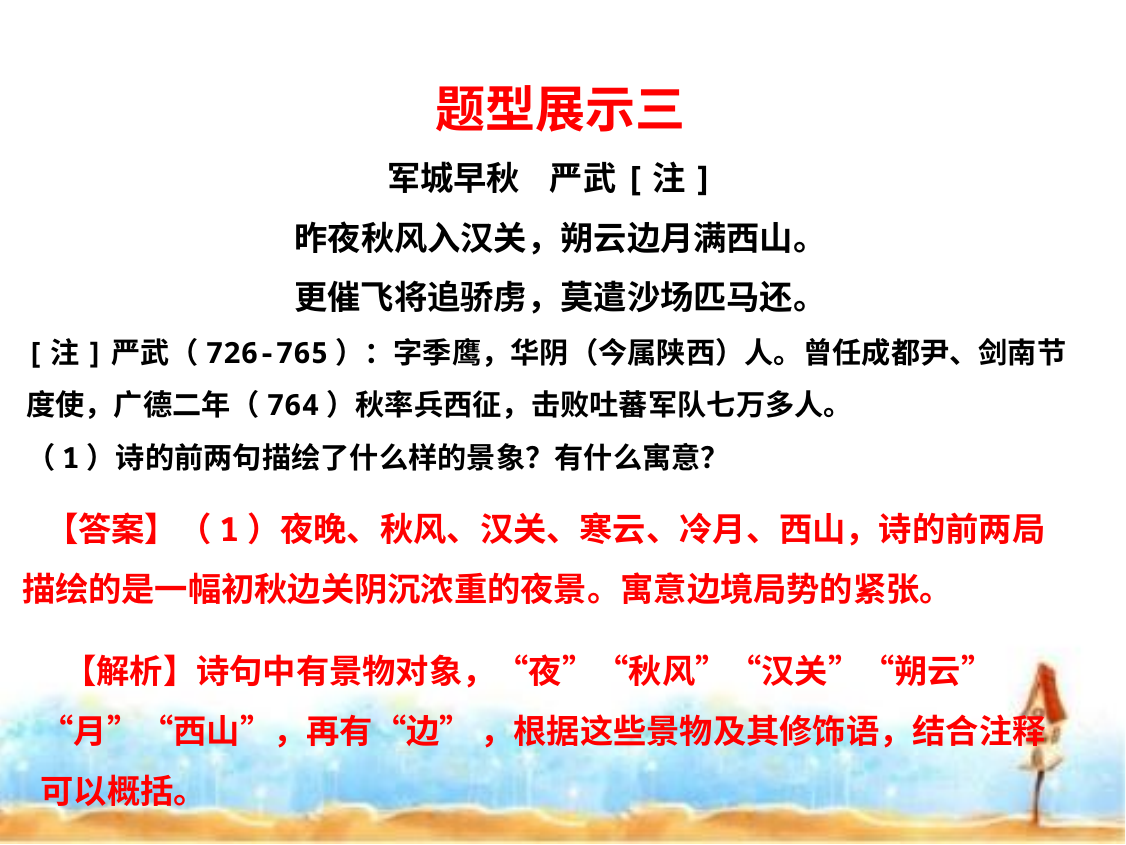

题型展示三
军城早秋    严武[注]
昨夜秋风入汉关，朔云边月满西山。
更催飞将追骄虏，莫遣沙场匹马还。
[注]严武（726-765）：字季鹰，华阴（今属陕西）人。曾任成都尹、剑南节度使，广德二年（764）秋率兵西征，击败吐蕃军队七万多人。
（1）诗的前两句描绘了什么样的景象？有什么寓意？
  【答案】（1）夜晚、秋风、汉关、寒云、冷月、西山，诗的前两局描绘的是一幅初秋边关阴沉浓重的夜景。寓意边境局势的紧张。
  【解析】诗句中有景物对象，“夜”“秋风”“汉关”“朔云”“月”“西山”，再有“边” ，根据这些景物及其修饰语，结合注释可以概括。